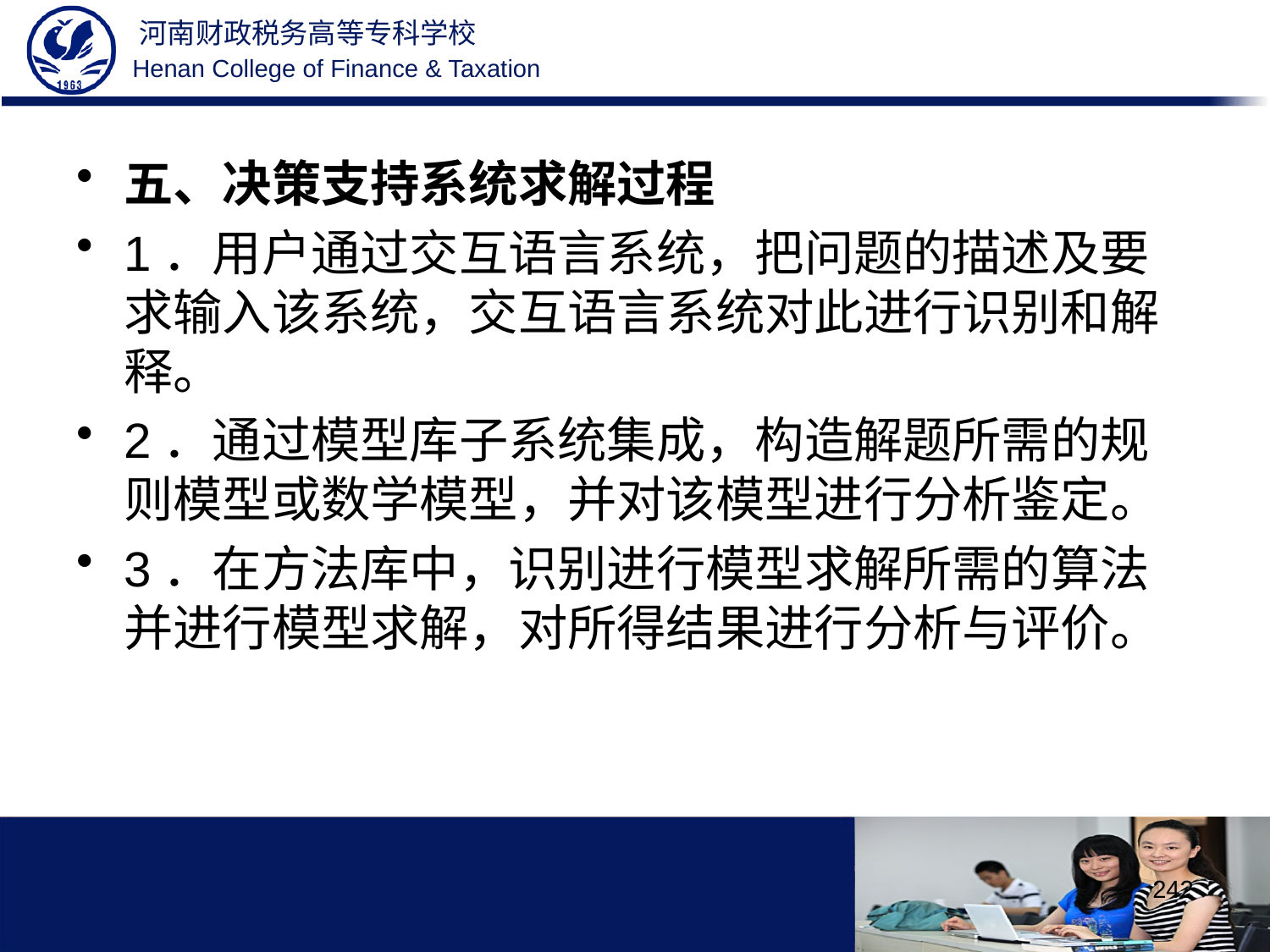

五、决策支持系统求解过程
1．用户通过交互语言系统，把问题的描述及要求输入该系统，交互语言系统对此进行识别和解释。
2．通过模型库子系统集成，构造解题所需的规则模型或数学模型，并对该模型进行分析鉴定。
3．在方法库中，识别进行模型求解所需的算法并进行模型求解，对所得结果进行分析与评价。

242